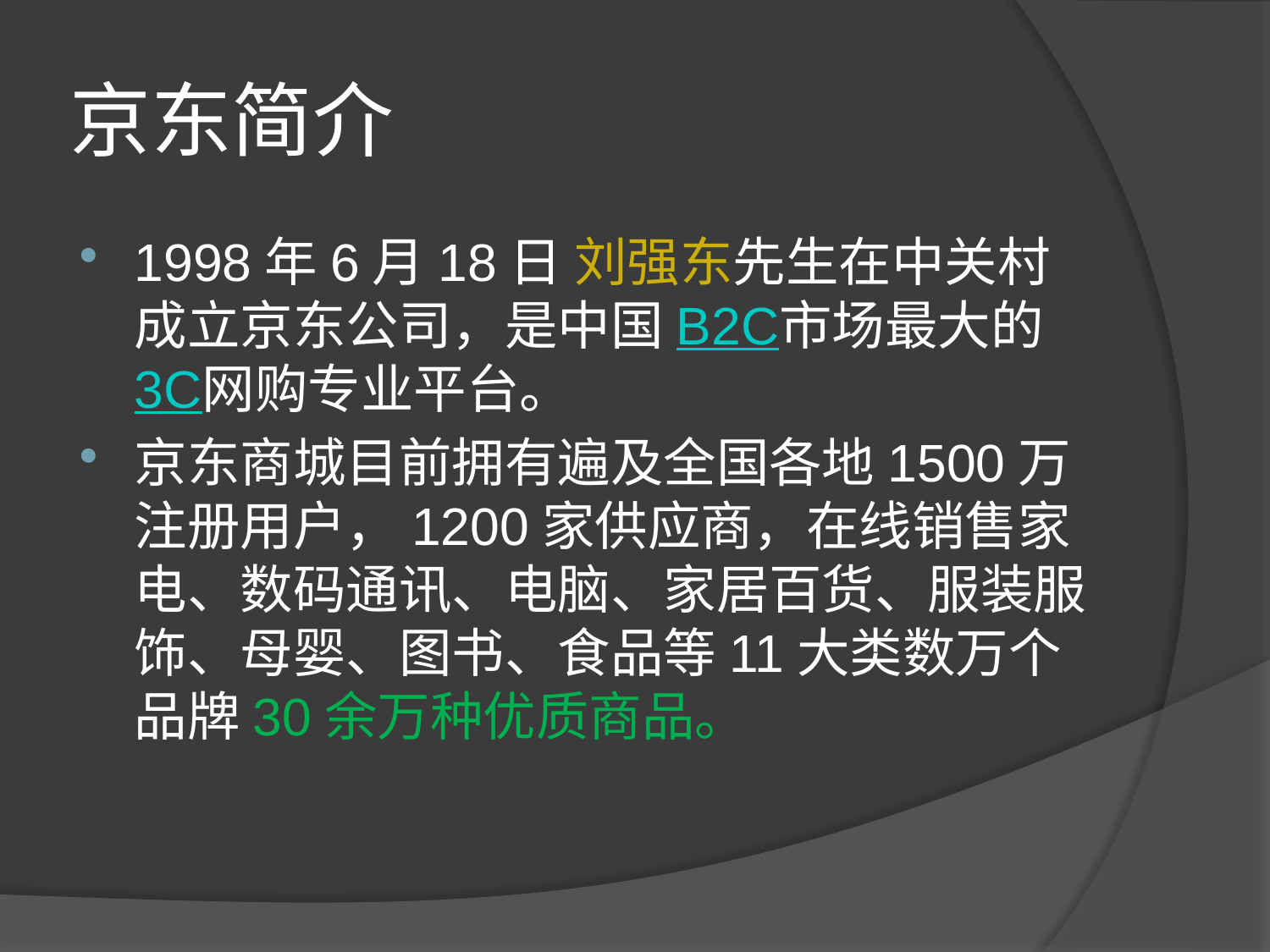

# 京东简介
1998年6月18日 刘强东先生在中关村成立京东公司，是中国B2C市场最大的3C网购专业平台。
京东商城目前拥有遍及全国各地1500万注册用户，1200家供应商，在线销售家电、数码通讯、电脑、家居百货、服装服饰、母婴、图书、食品等11大类数万个品牌30余万种优质商品。